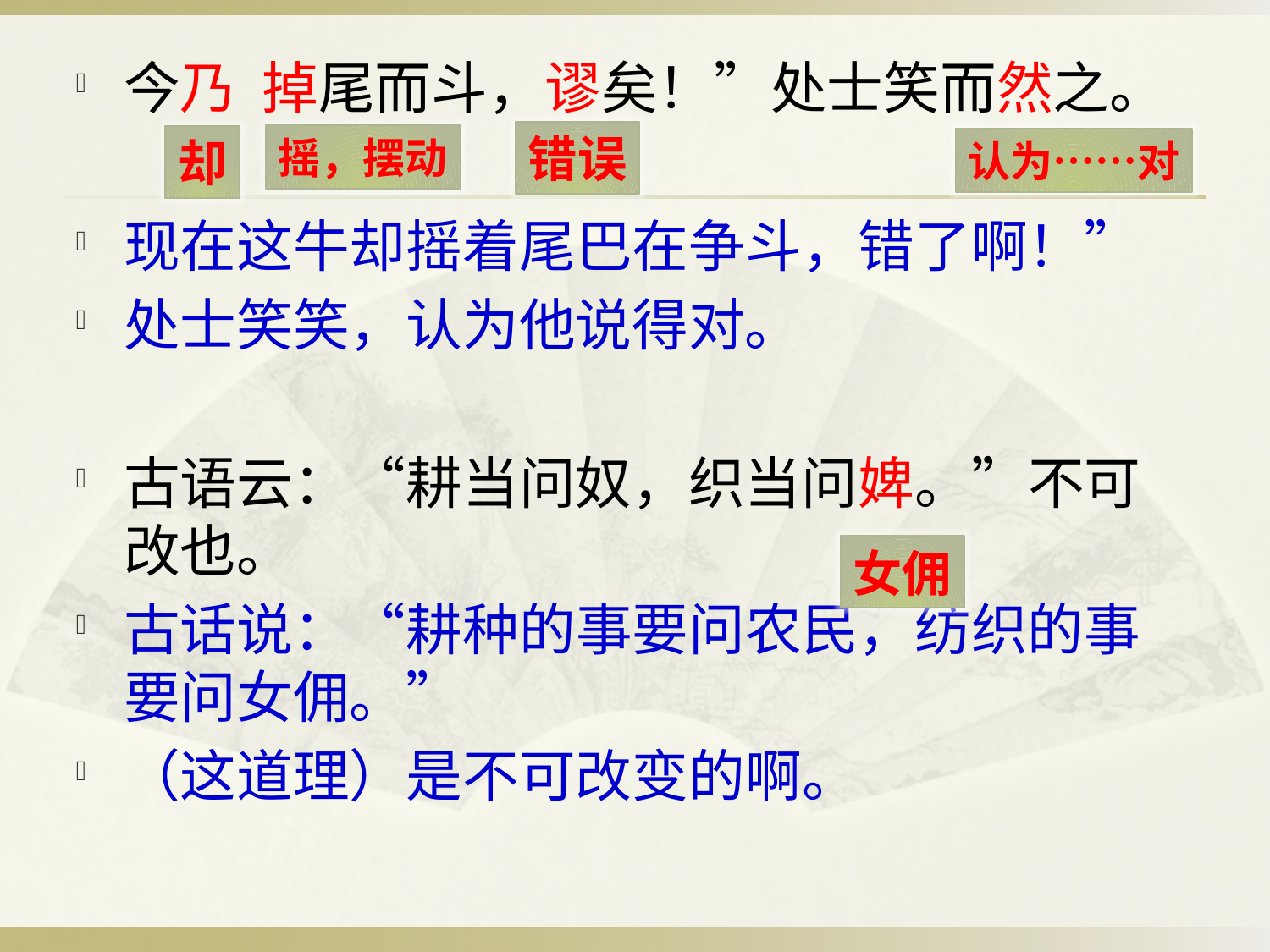

今乃  掉尾而斗，谬矣！”处士笑而然之。

现在这牛却摇着尾巴在争斗，错了啊！”
处士笑笑，认为他说得对。

古语云：“耕当问奴，织当问婢。”不可改也。
古话说：“耕种的事要问农民，纺织的事要问女佣。”
（这道理）是不可改变的啊。

错误
摇，摆动
却
认为……对
女佣